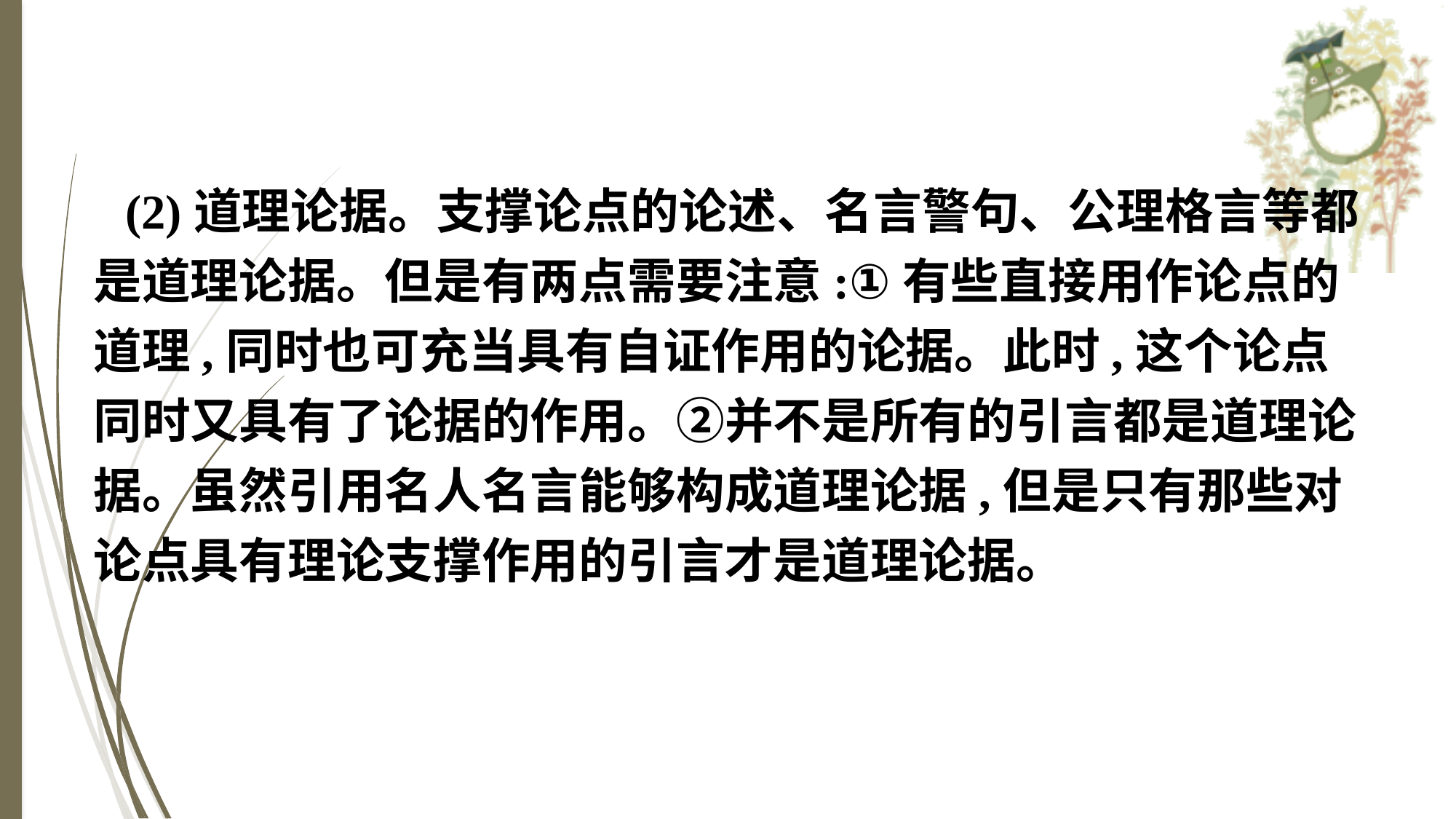

(2)道理论据。支撑论点的论述、名言警句、公理格言等都是道理论据。但是有两点需要注意:①有些直接用作论点的道理,同时也可充当具有自证作用的论据。此时,这个论点同时又具有了论据的作用。②并不是所有的引言都是道理论据。虽然引用名人名言能够构成道理论据,但是只有那些对论点具有理论支撑作用的引言才是道理论据。